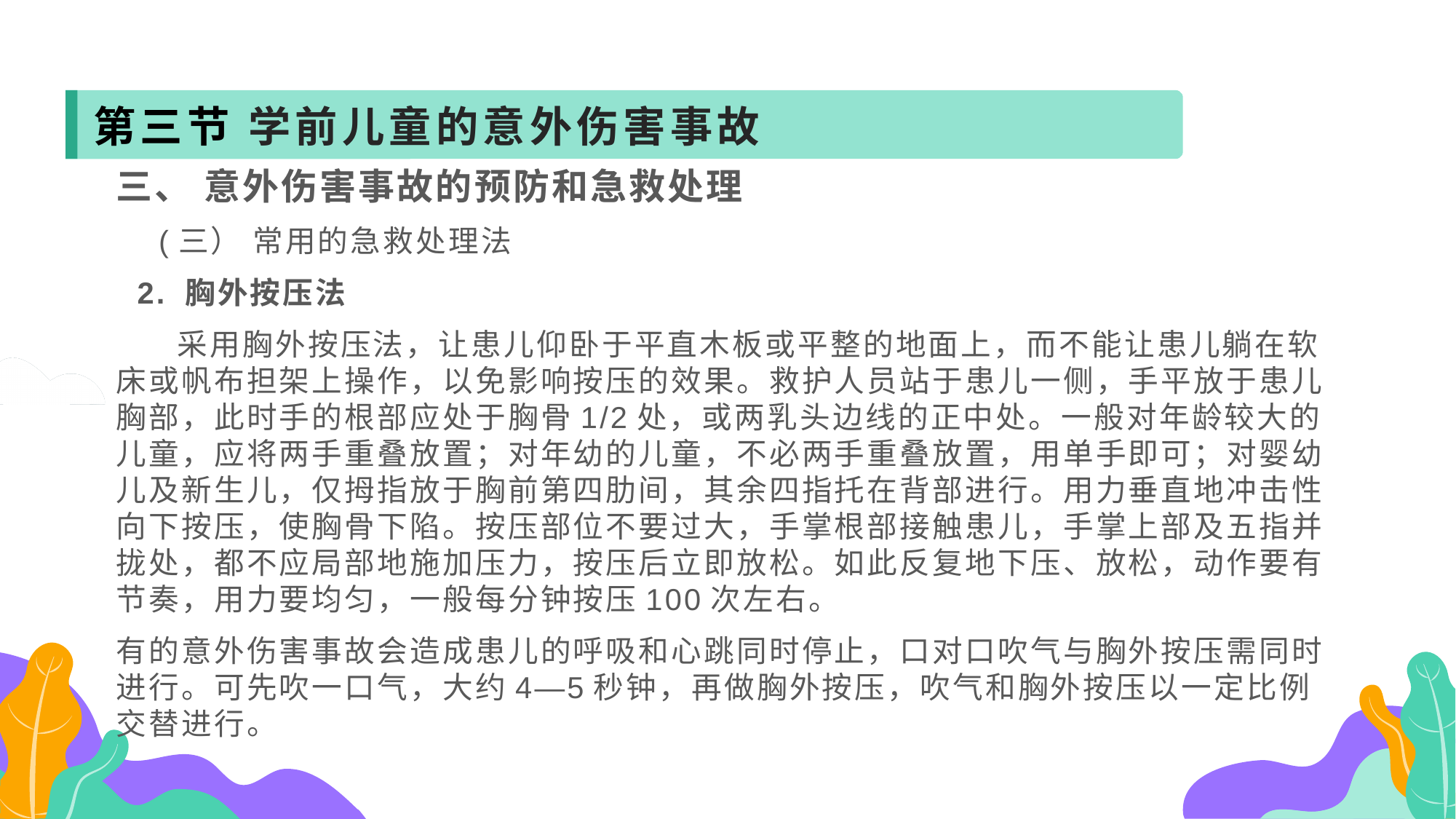

第三节 学前儿童的意外伤害事故
三、 意外伤害事故的预防和急救处理
    (三） 常用的急救处理法
  2. 胸外按压法
      采用胸外按压法，让患儿仰卧于平直木板或平整的地面上，而不能让患儿躺在软床或帆布担架上操作，以免影响按压的效果。救护人员站于患儿一侧，手平放于患儿胸部，此时手的根部应处于胸骨1/2处，或两乳头边线的正中处。一般对年龄较大的儿童，应将两手重叠放置；对年幼的儿童，不必两手重叠放置，用单手即可；对婴幼儿及新生儿，仅拇指放于胸前第四肋间，其余四指托在背部进行。用力垂直地冲击性向下按压，使胸骨下陷。按压部位不要过大，手掌根部接触患儿，手掌上部及五指并拢处，都不应局部地施加压力，按压后立即放松。如此反复地下压、放松，动作要有节奏，用力要均匀，一般每分钟按压100次左右。
有的意外伤害事故会造成患儿的呼吸和心跳同时停止，口对口吹气与胸外按压需同时进行。可先吹一口气，大约4—5秒钟，再做胸外按压，吹气和胸外按压以一定比例交替进行。